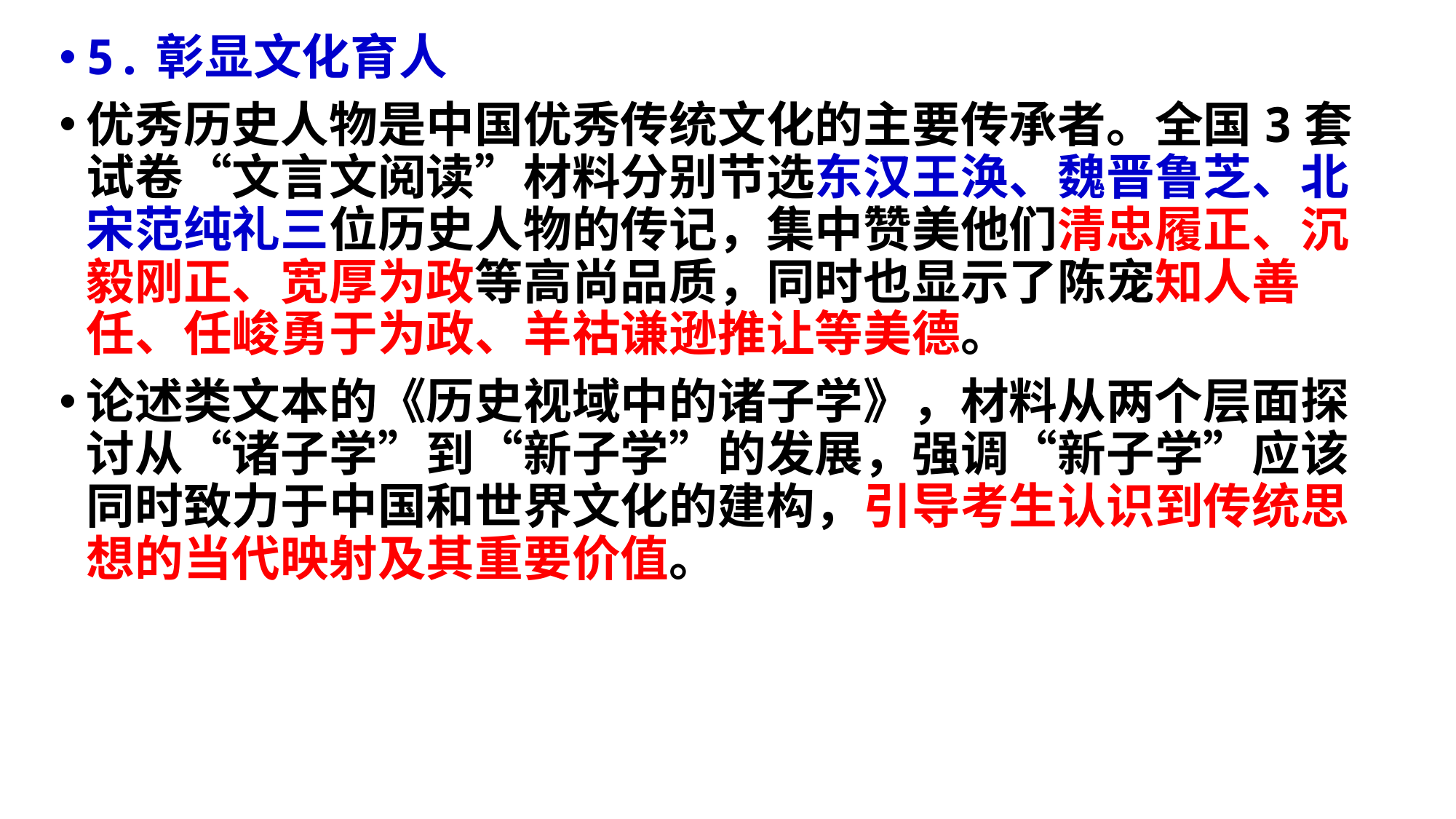

5.彰显文化育人
优秀历史人物是中国优秀传统文化的主要传承者。全国3套试卷“文言文阅读”材料分别节选东汉王涣、魏晋鲁芝、北宋范纯礼三位历史人物的传记，集中赞美他们清忠履正、沉毅刚正、宽厚为政等高尚品质，同时也显示了陈宠知人善任、任峻勇于为政、羊祜谦逊推让等美德。
论述类文本的《历史视域中的诸子学》，材料从两个层面探讨从“诸子学”到“新子学”的发展，强调“新子学”应该同时致力于中国和世界文化的建构，引导考生认识到传统思想的当代映射及其重要价值。